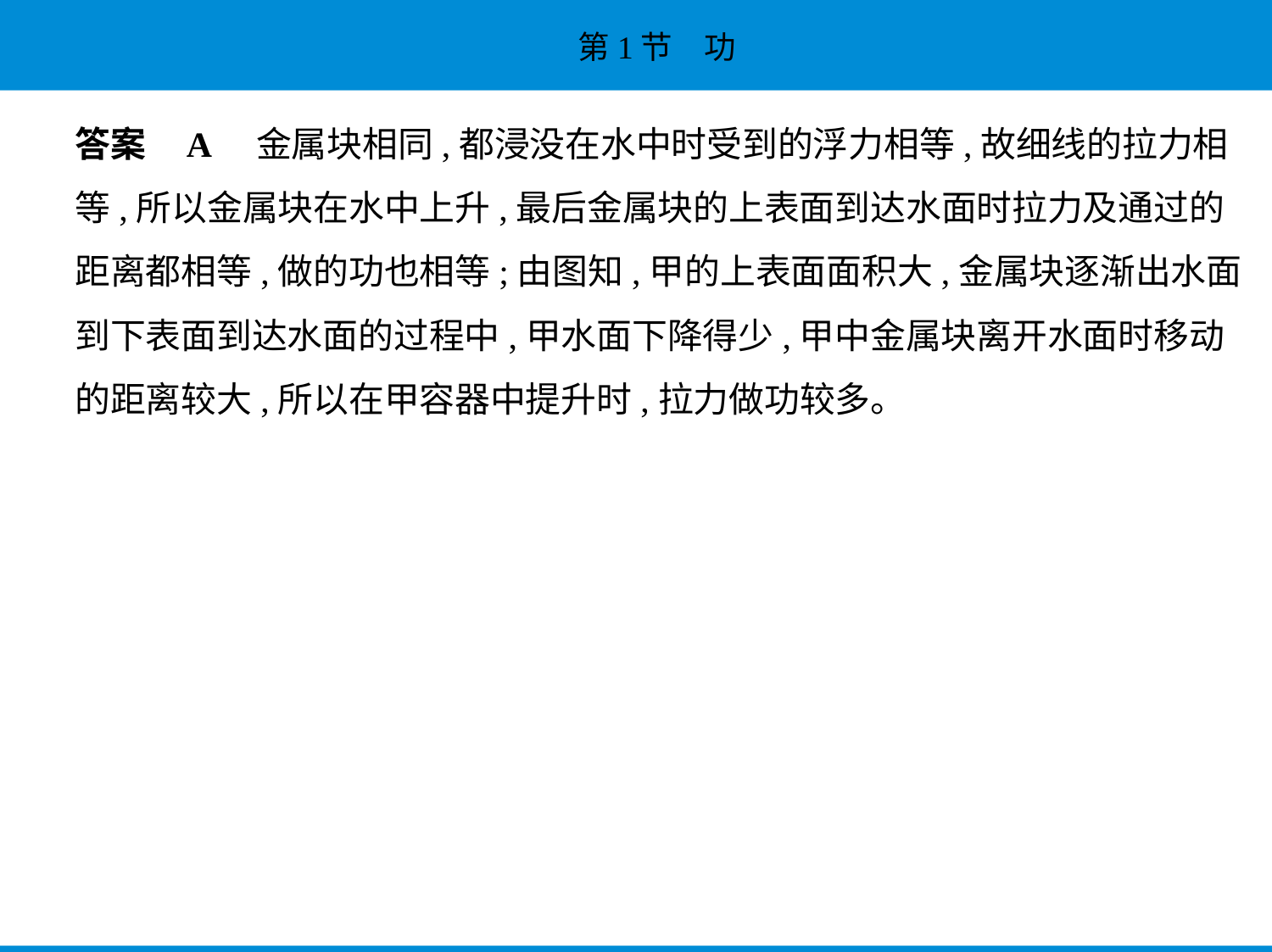

答案    A　金属块相同,都浸没在水中时受到的浮力相等,故细线的拉力相
等,所以金属块在水中上升,最后金属块的上表面到达水面时拉力及通过的
距离都相等,做的功也相等;由图知,甲的上表面面积大,金属块逐渐出水面
到下表面到达水面的过程中,甲水面下降得少,甲中金属块离开水面时移动
的距离较大,所以在甲容器中提升时,拉力做功较多。